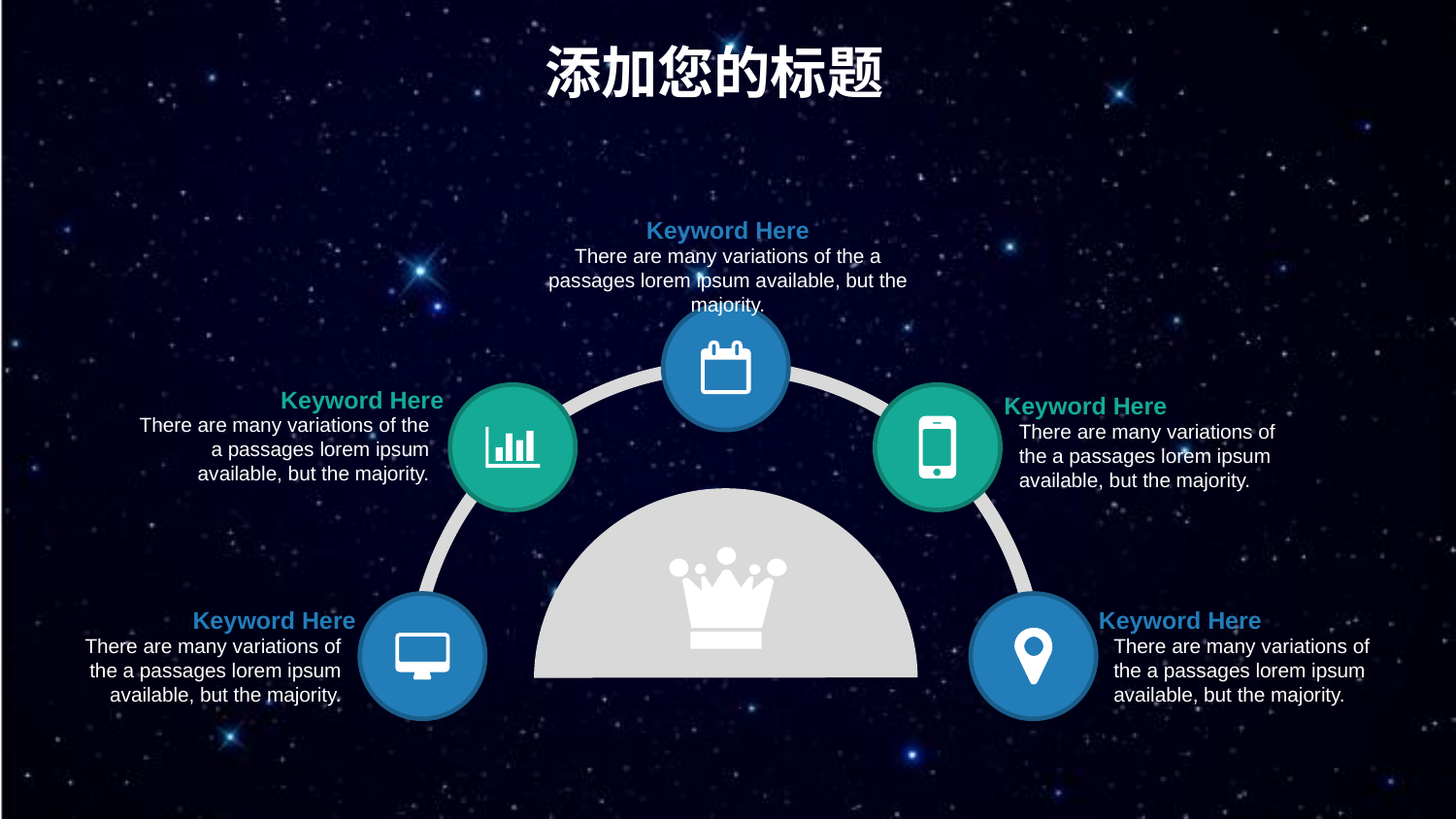

添加您的标题
Keyword Here
There are many variations of the a passages lorem ipsum available, but the majority.

Keyword Here
There are many variations of the a passages lorem ipsum available, but the majority.

Keyword Here
There are many variations of the a passages lorem ipsum available, but the majority.

Keyword Here
There are many variations of the a passages lorem ipsum available, but the majority.
Keyword Here
There are many variations of the a passages lorem ipsum available, but the majority.